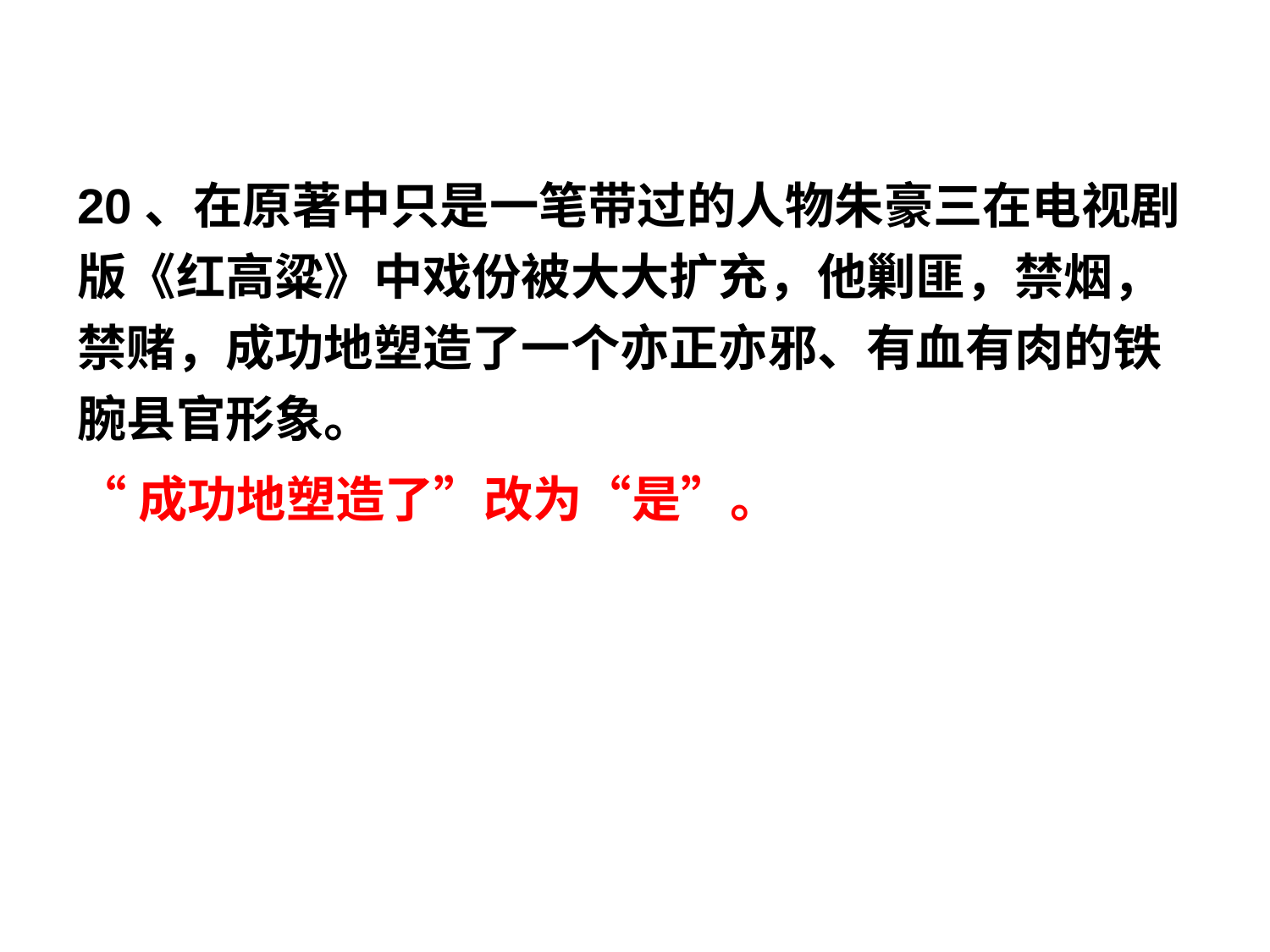

20、在原著中只是一笔带过的人物朱豪三在电视剧版《红高粱》中戏份被大大扩充，他剿匪，禁烟，禁赌，成功地塑造了一个亦正亦邪、有血有肉的铁腕县官形象。
“成功地塑造了”改为“是”。